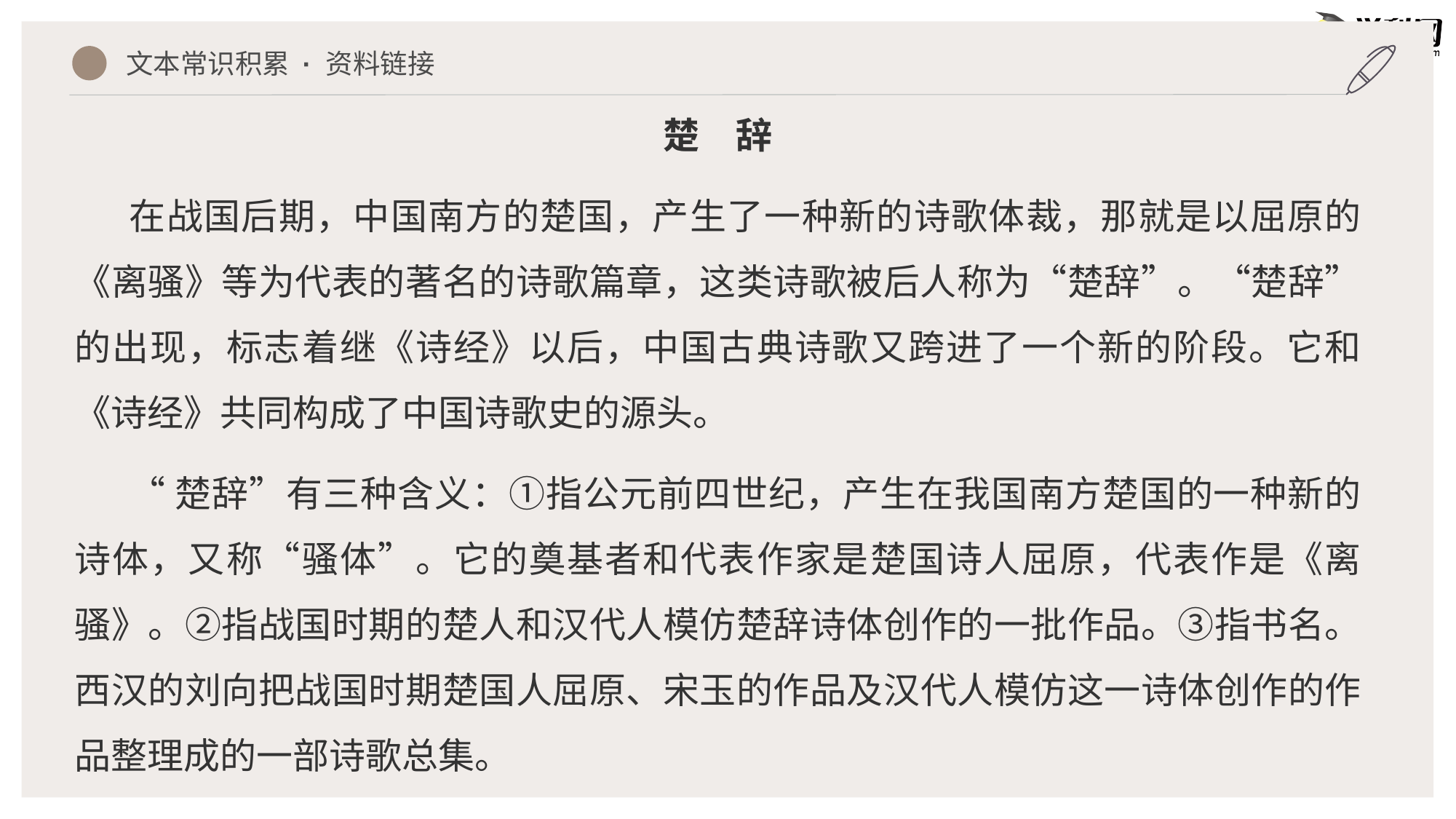

文本常识积累 · 资料链接

楚　辞
在战国后期，中国南方的楚国，产生了一种新的诗歌体裁，那就是以屈原的《离骚》等为代表的著名的诗歌篇章，这类诗歌被后人称为“楚辞”。“楚辞”的出现，标志着继《诗经》以后，中国古典诗歌又跨进了一个新的阶段。它和《诗经》共同构成了中国诗歌史的源头。
“楚辞”有三种含义：①指公元前四世纪，产生在我国南方楚国的一种新的诗体，又称“骚体”。它的奠基者和代表作家是楚国诗人屈原，代表作是《离骚》。②指战国时期的楚人和汉代人模仿楚辞诗体创作的一批作品。③指书名。西汉的刘向把战国时期楚国人屈原、宋玉的作品及汉代人模仿这一诗体创作的作品整理成的一部诗歌总集。